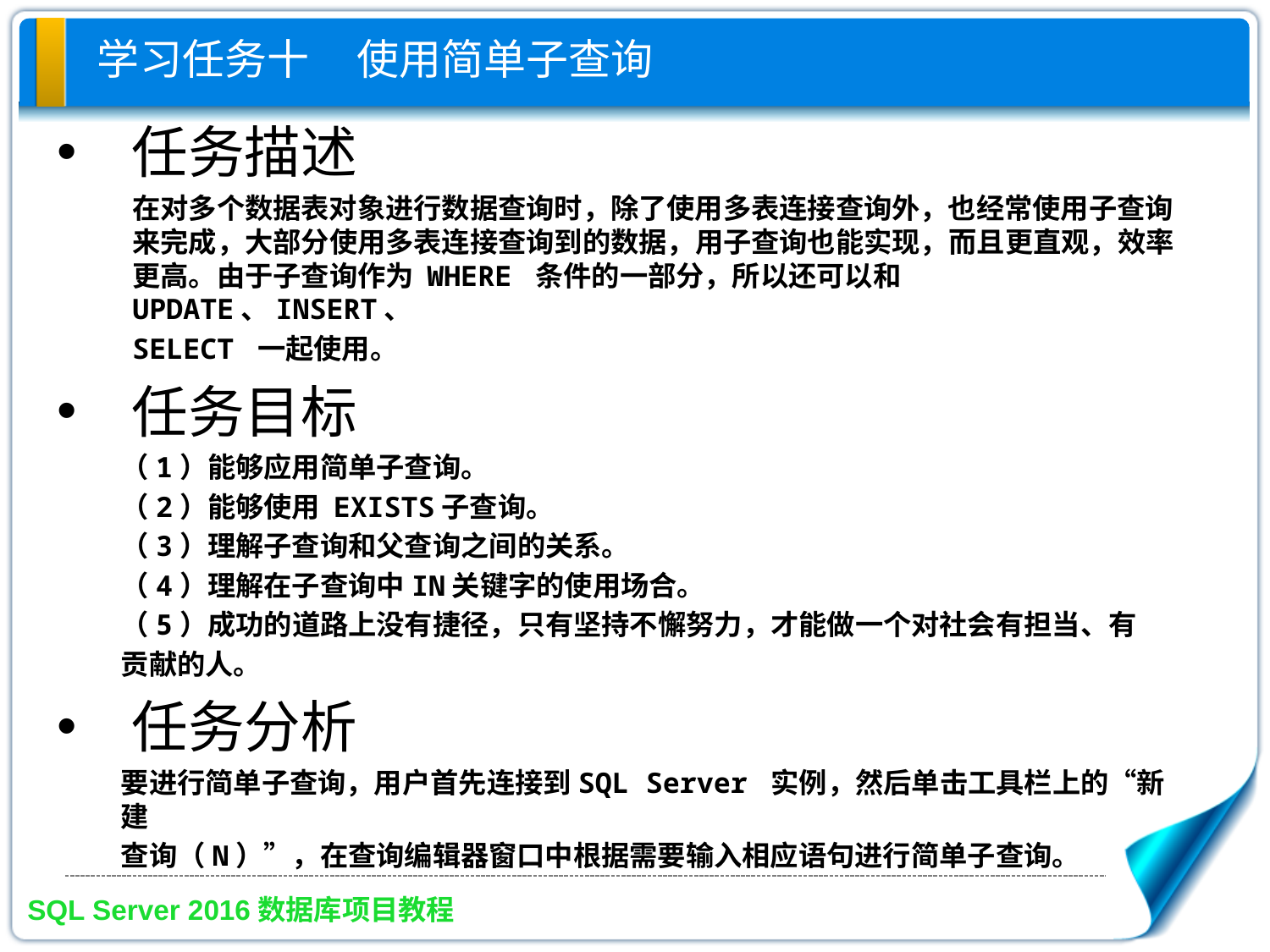

# 学习任务十     使用简单子查询
任务描述
在对多个数据表对象进行数据查询时，除了使用多表连接查询外，也经常使用子查询来完成，大部分使用多表连接查询到的数据，用子查询也能实现，而且更直观，效率更高。由于子查询作为 WHERE 条件的一部分，所以还可以和 UPDATE、INSERT、
SELECT 一起使用。
任务目标
（1）能够应用简单子查询。
（2）能够使用 EXISTS子查询。
（3）理解子查询和父查询之间的关系。
（4）理解在子查询中IN关键字的使用场合。
（5）成功的道路上没有捷径，只有坚持不懈努力，才能做一个对社会有担当、有
贡献的人。
任务分析
要进行简单子查询，用户首先连接到SQL Server 实例，然后单击工具栏上的“新建
查询（N）”，在查询编辑器窗口中根据需要输入相应语句进行简单子查询。